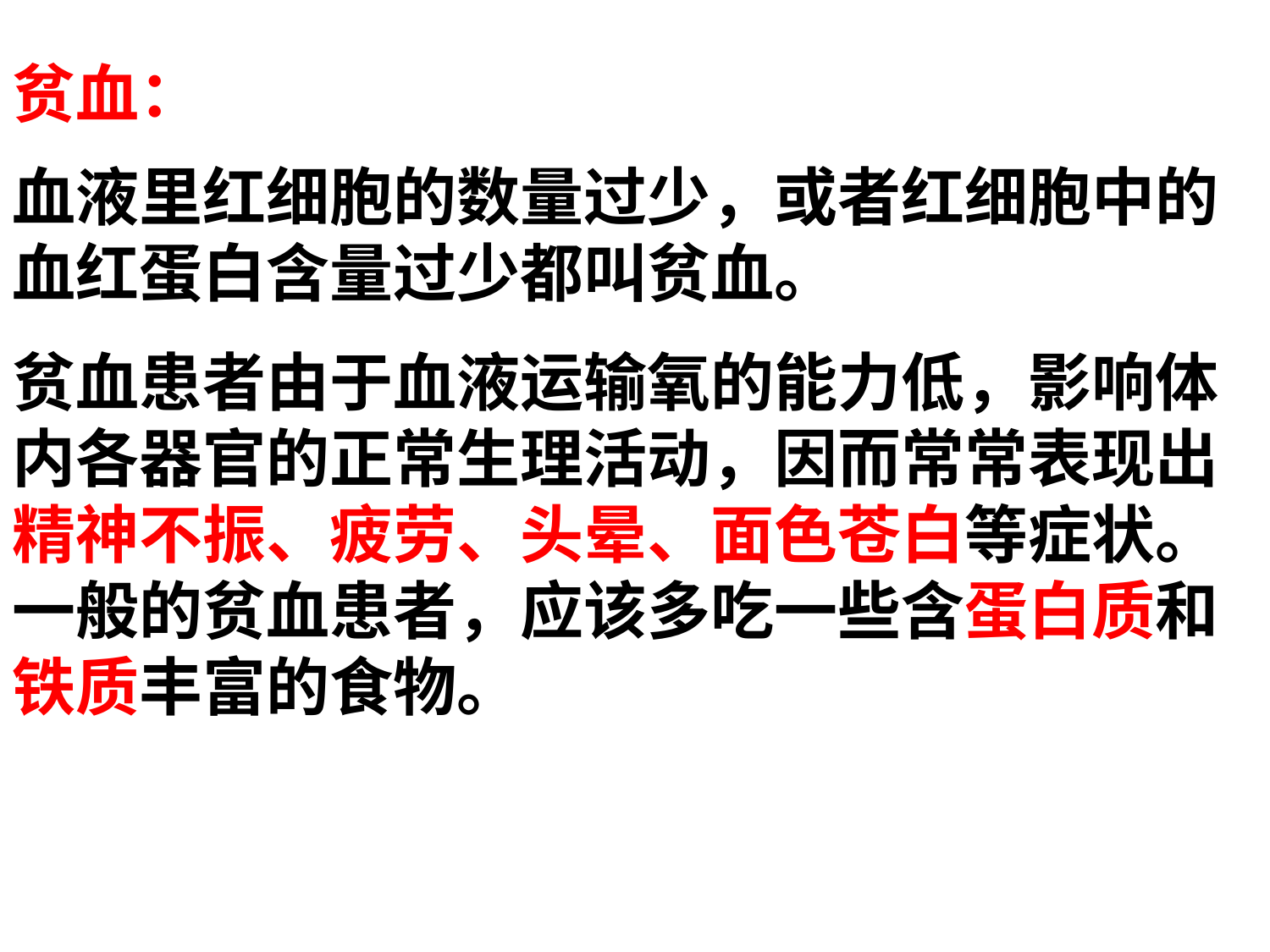

贫血：
血液里红细胞的数量过少，或者红细胞中的血红蛋白含量过少都叫贫血。
贫血患者由于血液运输氧的能力低，影响体内各器官的正常生理活动，因而常常表现出精神不振、疲劳、头晕、面色苍白等症状。一般的贫血患者，应该多吃一些含蛋白质和铁质丰富的食物。